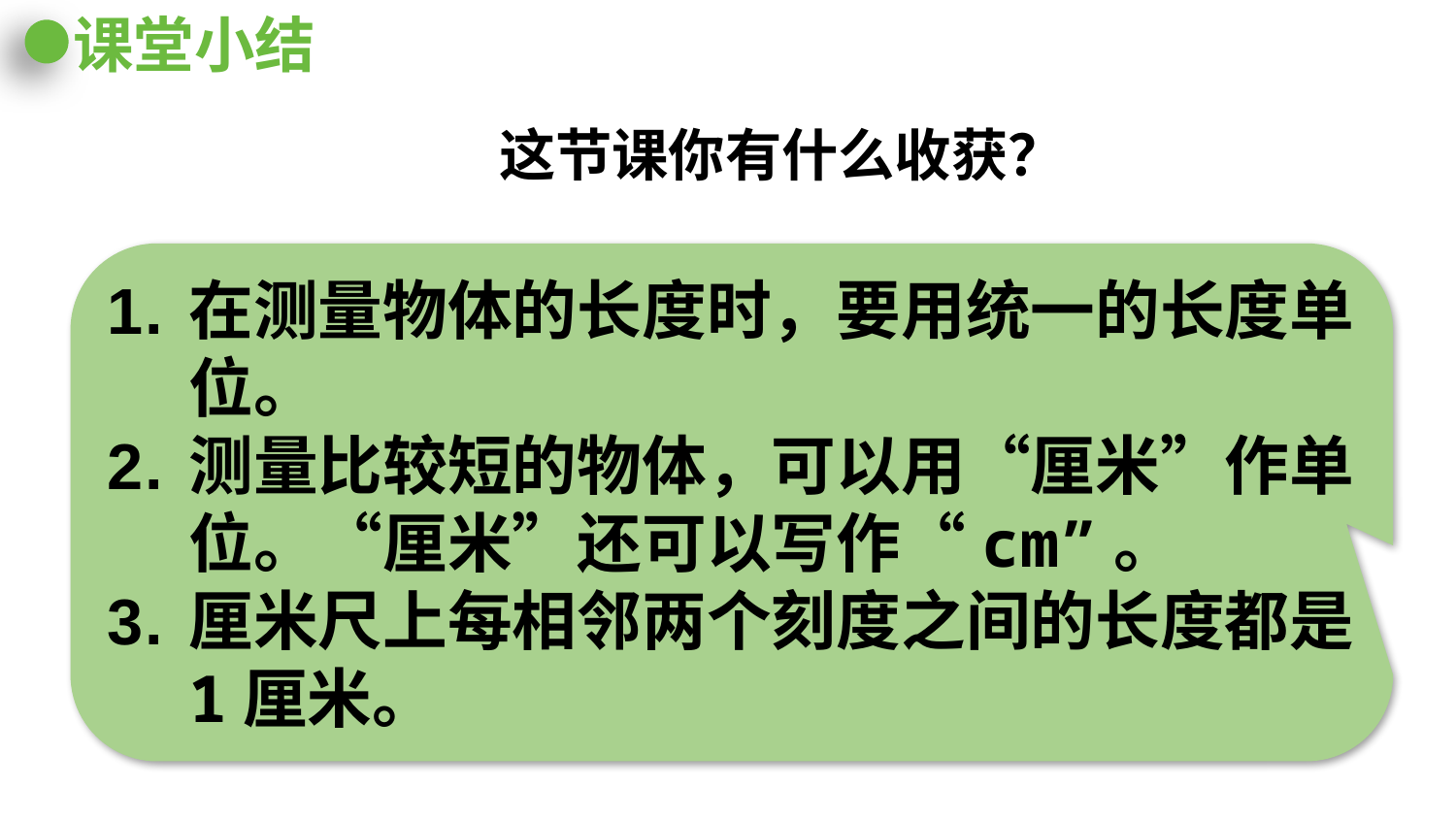

课堂小结
这节课你有什么收获？

在测量物体的长度时，要用统一的长度单位。
测量比较短的物体，可以用“厘米”作单位。“厘米”还可以写作“cm”。
厘米尺上每相邻两个刻度之间的长度都是1厘米。